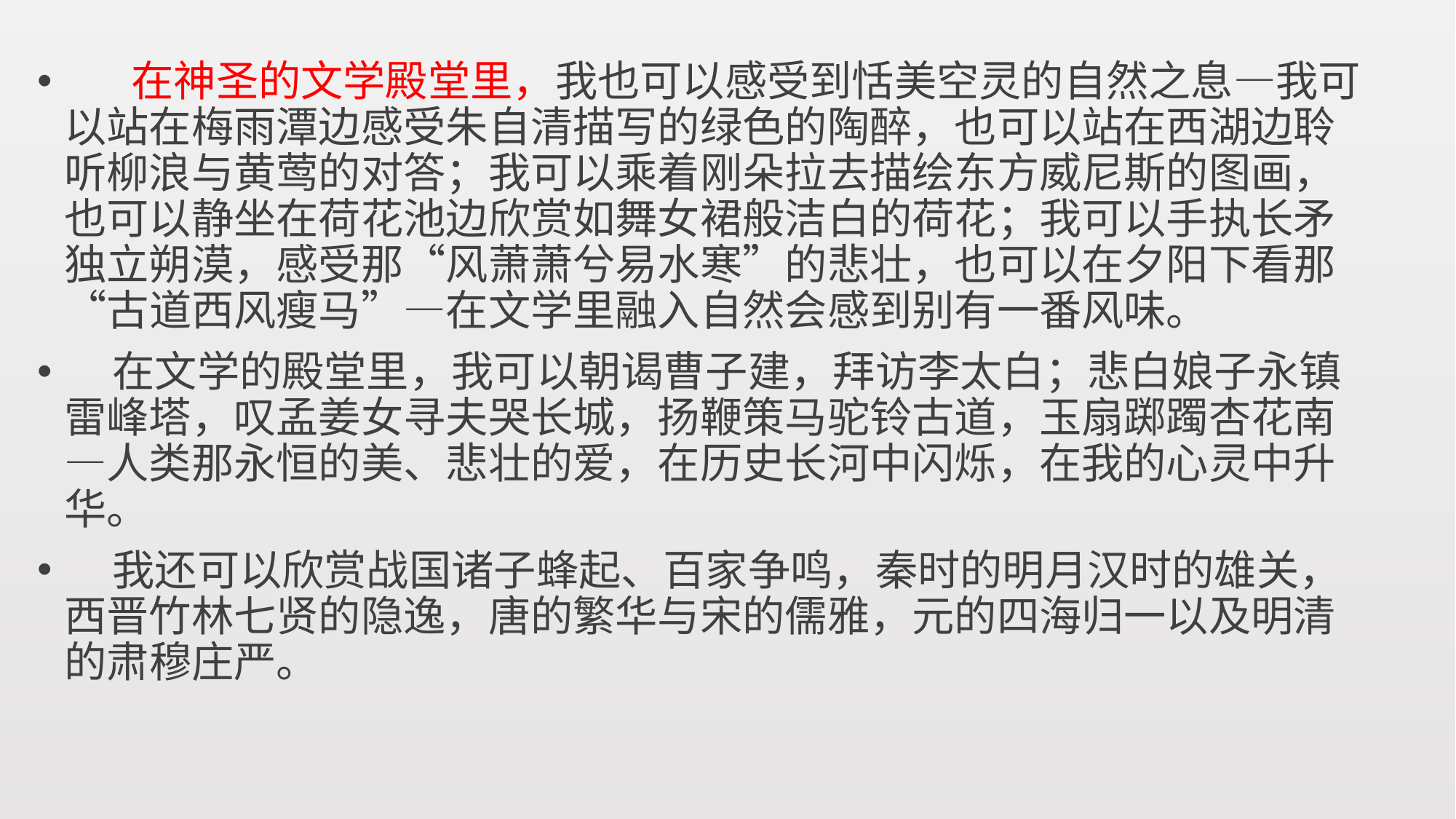

在神圣的文学殿堂里，我也可以感受到恬美空灵的自然之息—我可以站在梅雨潭边感受朱自清描写的绿色的陶醉，也可以站在西湖边聆听柳浪与黄莺的对答；我可以乘着刚朵拉去描绘东方威尼斯的图画，也可以静坐在荷花池边欣赏如舞女裙般洁白的荷花；我可以手执长矛独立朔漠，感受那“风萧萧兮易水寒”的悲壮，也可以在夕阳下看那“古道西风瘦马”—在文学里融入自然会感到别有一番风味。
    在文学的殿堂里，我可以朝谒曹子建，拜访李太白；悲白娘子永镇雷峰塔，叹孟姜女寻夫哭长城，扬鞭策马驼铃古道，玉扇踯躅杏花南—人类那永恒的美、悲壮的爱，在历史长河中闪烁，在我的心灵中升华。
    我还可以欣赏战国诸子蜂起、百家争鸣，秦时的明月汉时的雄关，西晋竹林七贤的隐逸，唐的繁华与宋的儒雅，元的四海归一以及明清的肃穆庄严。